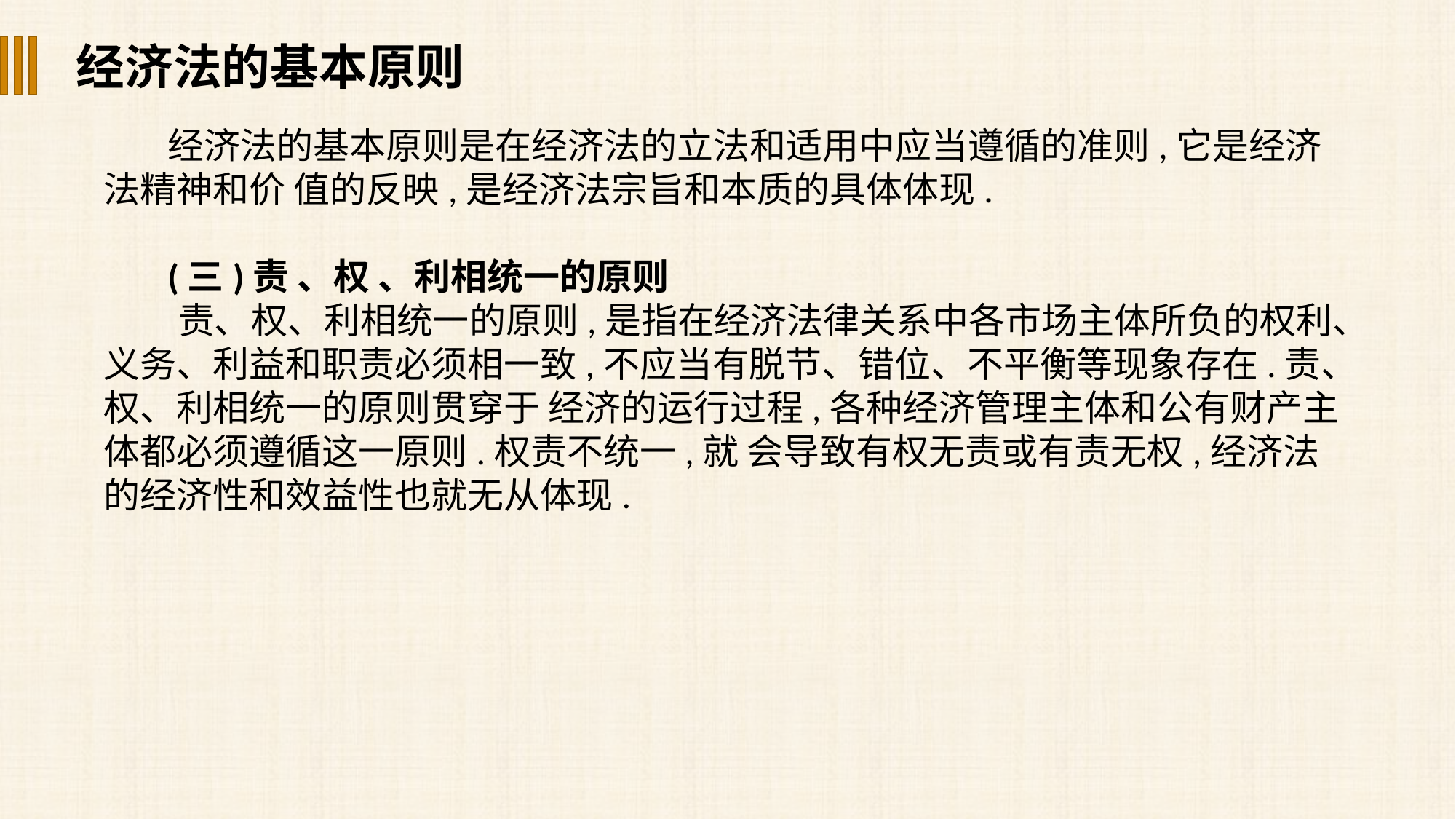

经济法的基本原则

经济法的基本原则是在经济法的立法和适用中应当遵循的准则,它是经济法精神和价 值的反映,是经济法宗旨和本质的具体体现.

(三)责 、权 、利相统一的原则
责、权、利相统一的原则,是指在经济法律关系中各市场主体所负的权利、义务、利益和职责必须相一致,不应当有脱节、错位、不平衡等现象存在.责、权、利相统一的原则贯穿于 经济的运行过程,各种经济管理主体和公有财产主体都必须遵循这一原则.权责不统一,就 会导致有权无责或有责无权,经济法的经济性和效益性也就无从体现.